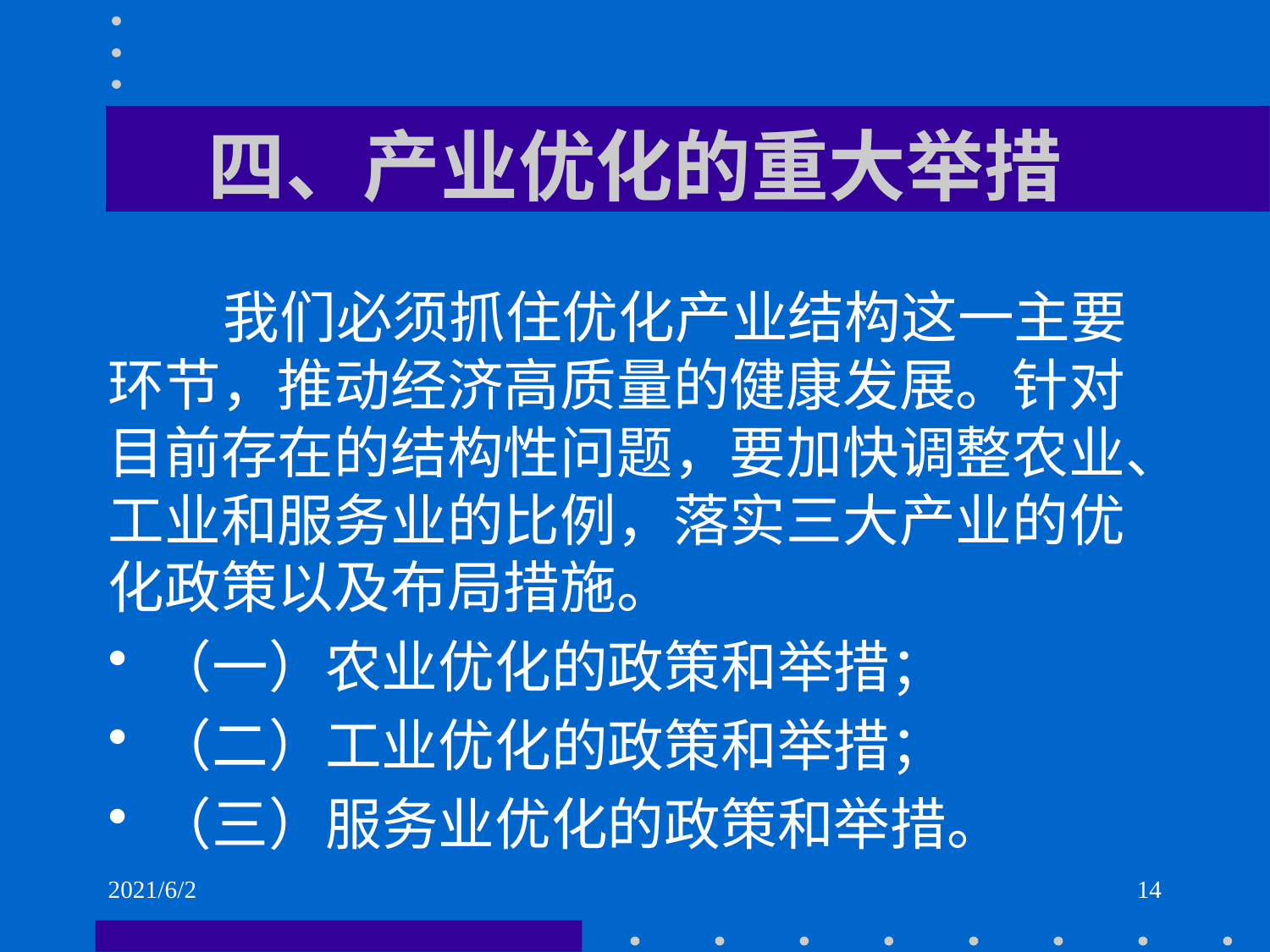

# 四、产业优化的重大举措
        我们必须抓住优化产业结构这一主要环节，推动经济高质量的健康发展。针对目前存在的结构性问题，要加快调整农业、工业和服务业的比例，落实三大产业的优化政策以及布局措施。
（一）农业优化的政策和举措；
（二）工业优化的政策和举措；
（三）服务业优化的政策和举措。
2021/6/2
14